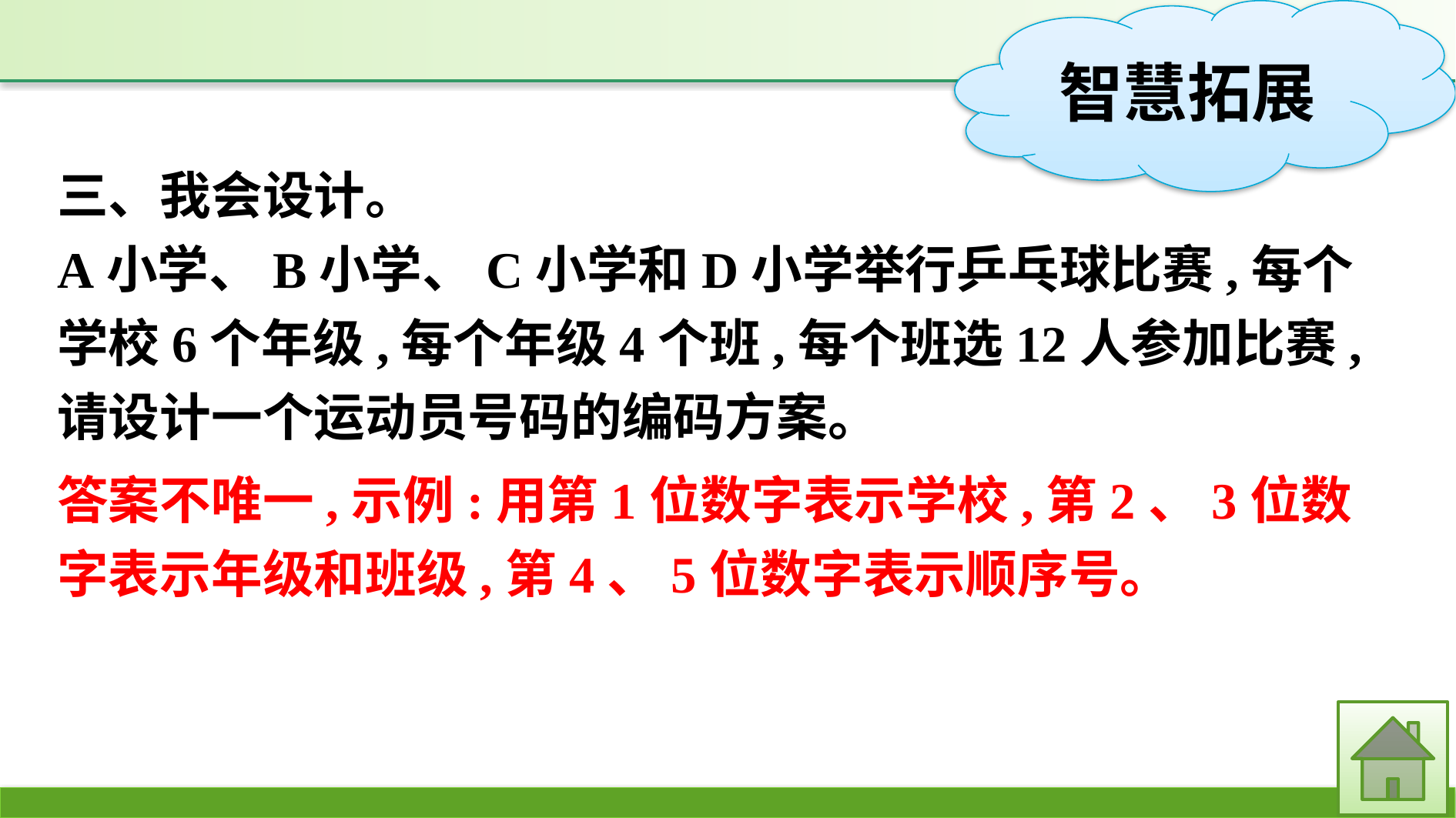

三、我会设计。
A小学、B小学、C小学和D小学举行乒乓球比赛,每个学校6个年级,每个年级4个班,每个班选12人参加比赛,请设计一个运动员号码的编码方案。
答案不唯一,示例:用第1位数字表示学校,第2、3位数字表示年级和班级,第4、5位数字表示顺序号。